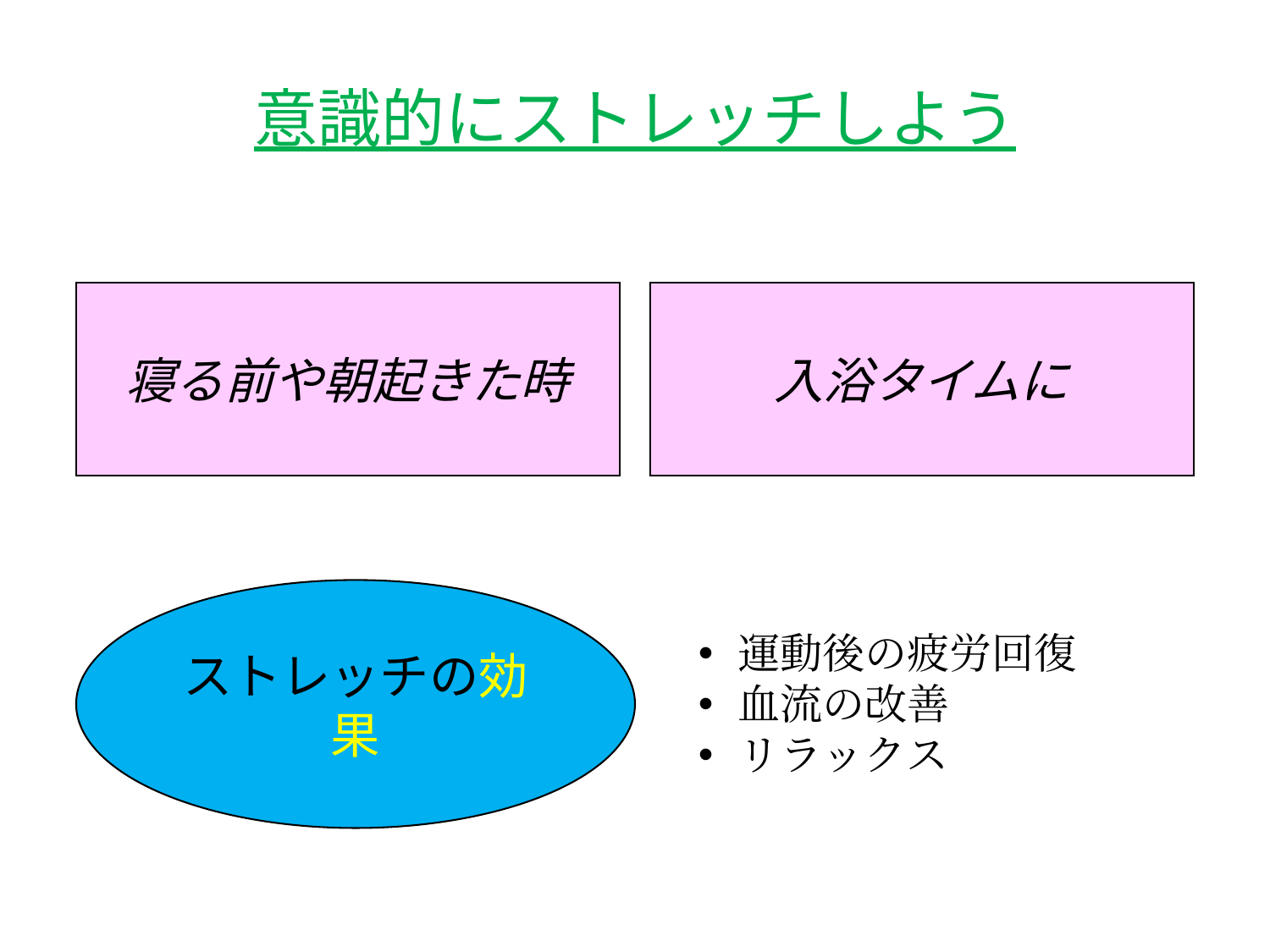

意識的にストレッチしよう
寝る前や朝起きた時
入浴タイムに
ストレッチの効果
運動後の疲労回復
血流の改善
リラックス